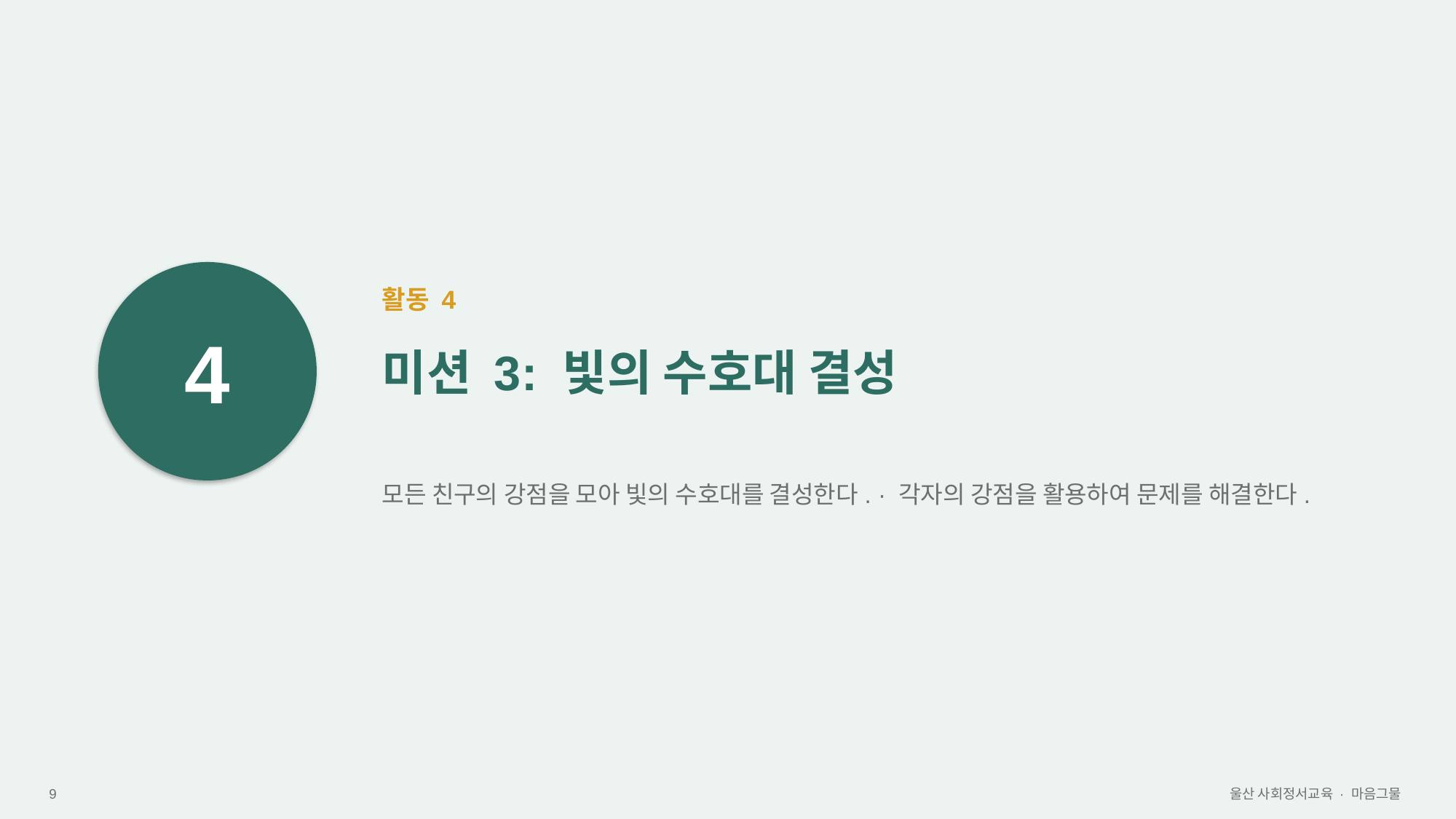

4
활동 4
미션 3: 빛의 수호대 결성
모든 친구의 강점을 모아 빛의 수호대를 결성한다. · 각자의 강점을 활용하여 문제를 해결한다.
9
울산 사회정서교육 · 마음그물